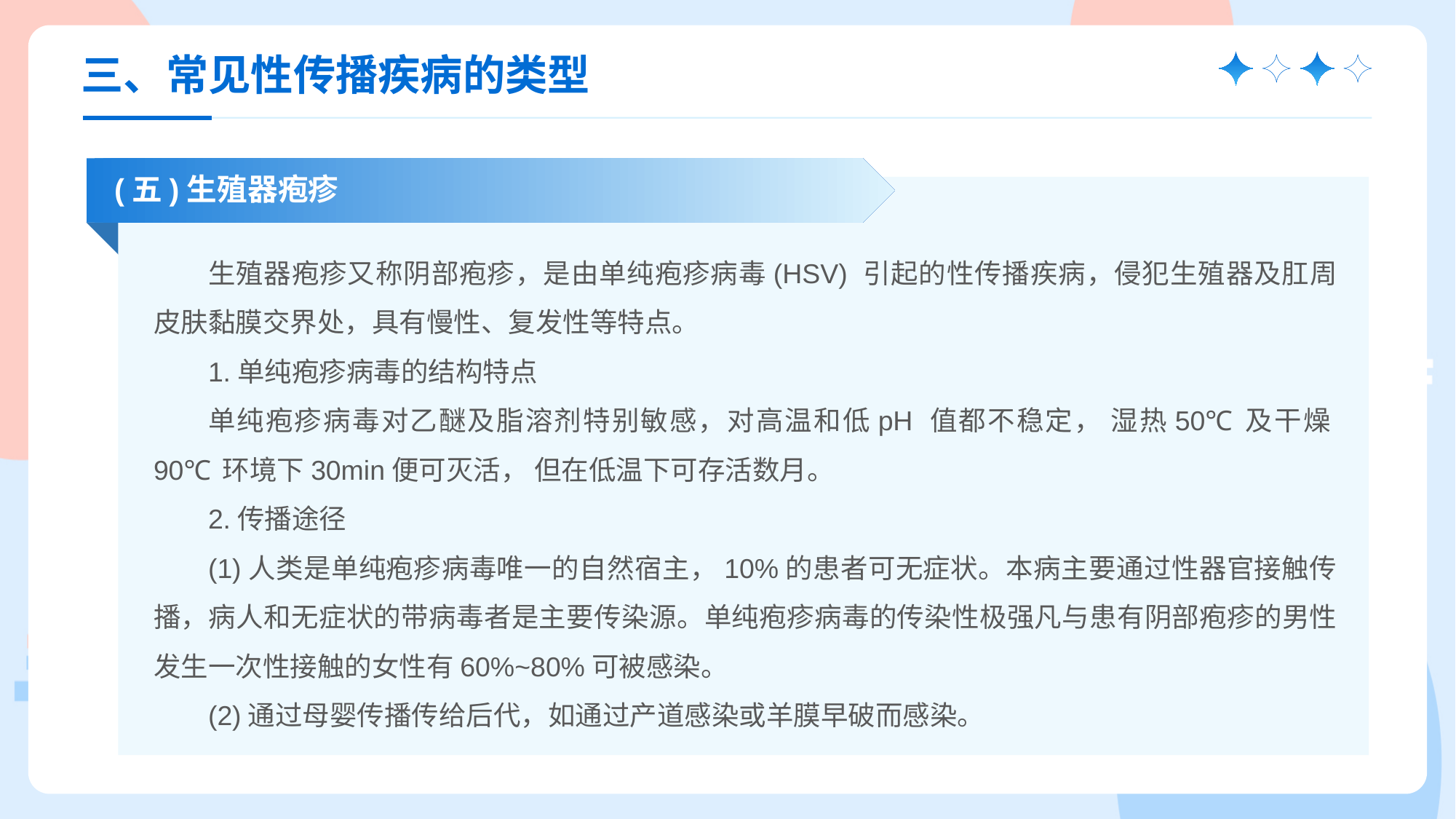

三、常见性传播疾病的类型
(五)生殖器疱疹

生殖器疱疹又称阴部疱疹，是由单纯疱疹病毒(HSV) 引起的性传播疾病，侵犯生殖器及肛周皮肤黏膜交界处，具有慢性、复发性等特点。
1.单纯疱疹病毒的结构特点
单纯疱疹病毒对乙醚及脂溶剂特别敏感，对高温和低pH 值都不稳定， 湿热50℃及干燥90℃环境下30min便可灭活， 但在低温下可存活数月。
2.传播途径
(1)人类是单纯疱疹病毒唯一的自然宿主，10%的患者可无症状。本病主要通过性器官接触传播，病人和无症状的带病毒者是主要传染源。单纯疱疹病毒的传染性极强凡与患有阴部疱疹的男性发生一次性接触的女性有60%~80%可被感染。
(2)通过母婴传播传给后代，如通过产道感染或羊膜早破而感染。